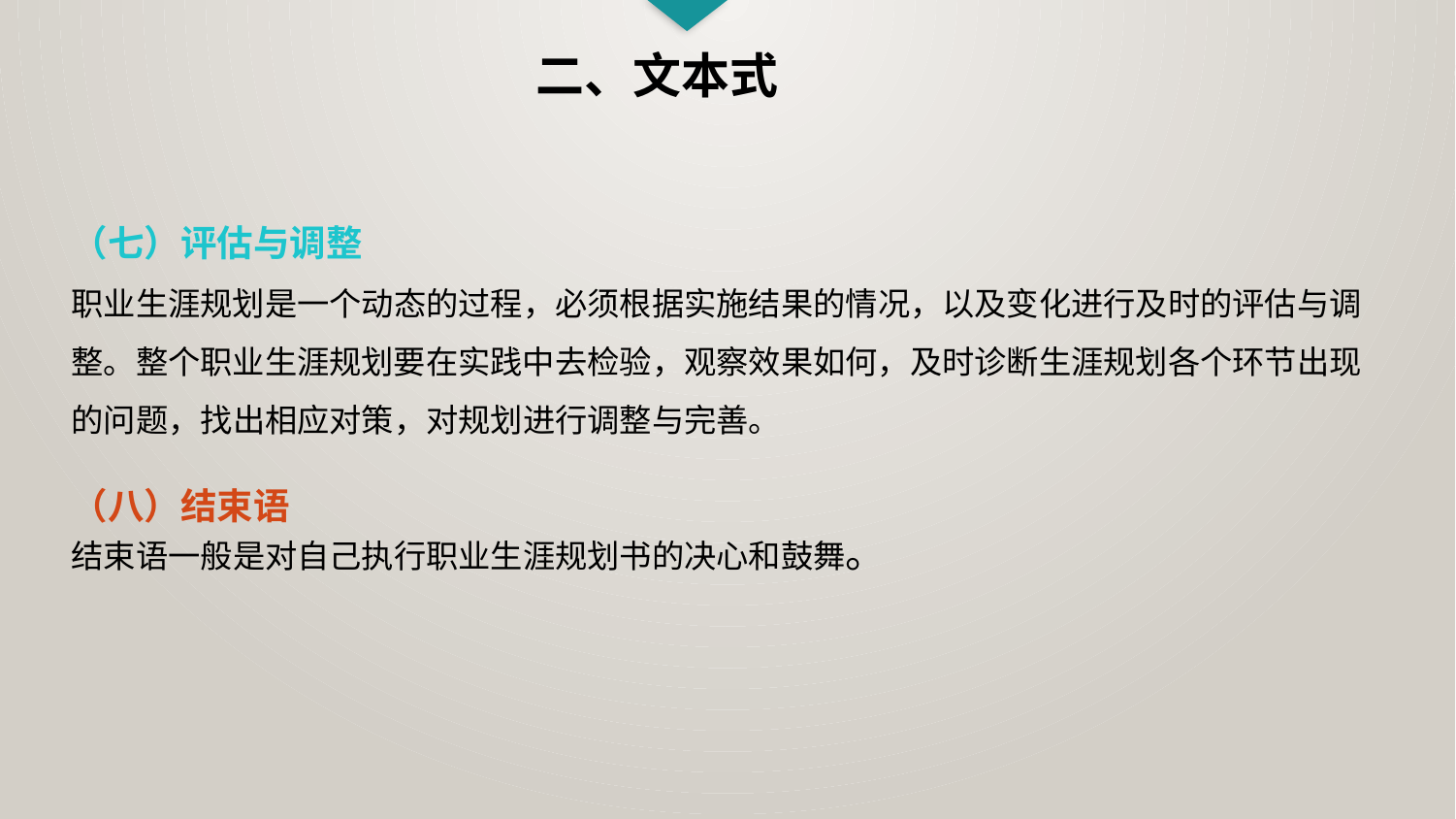

二、文本式
（七）评估与调整
职业生涯规划是一个动态的过程，必须根据实施结果的情况，以及变化进行及时的评估与调整。整个职业生涯规划要在实践中去检验，观察效果如何，及时诊断生涯规划各个环节出现的问题，找出相应对策，对规划进行调整与完善。
（八）结束语
结束语一般是对自己执行职业生涯规划书的决心和鼓舞。
69